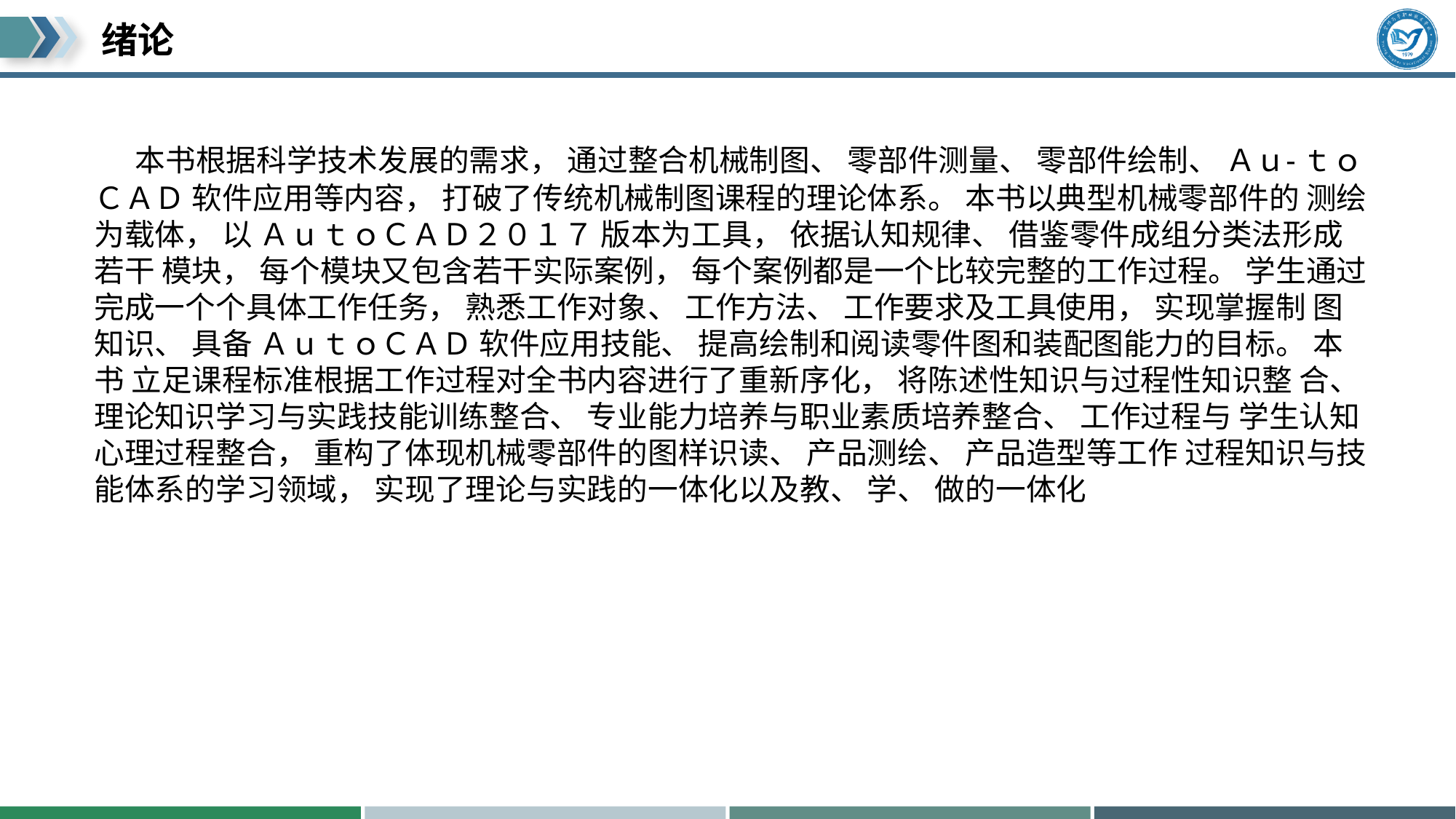

#
    本书根据科学技术发展的需求， 通过整合机械制图、 零部件测量、 零部件绘制、 Ａｕ⁃ ｔｏＣＡＤ 软件应用等内容， 打破了传统机械制图课程的理论体系。 本书以典型机械零部件的 测绘为载体， 以 ＡｕｔｏＣＡＤ２０１７ 版本为工具， 依据认知规律、 借鉴零件成组分类法形成若干 模块， 每个模块又包含若干实际案例， 每个案例都是一个比较完整的工作过程。 学生通过 完成一个个具体工作任务， 熟悉工作对象、 工作方法、 工作要求及工具使用， 实现掌握制 图知识、 具备 ＡｕｔｏＣＡＤ 软件应用技能、 提高绘制和阅读零件图和装配图能力的目标。 本书 立足课程标准根据工作过程对全书内容进行了重新序化， 将陈述性知识与过程性知识整 合、 理论知识学习与实践技能训练整合、 专业能力培养与职业素质培养整合、 工作过程与 学生认知心理过程整合， 重构了体现机械零部件的图样识读、 产品测绘、 产品造型等工作 过程知识与技能体系的学习领域， 实现了理论与实践的一体化以及教、 学、 做的一体化